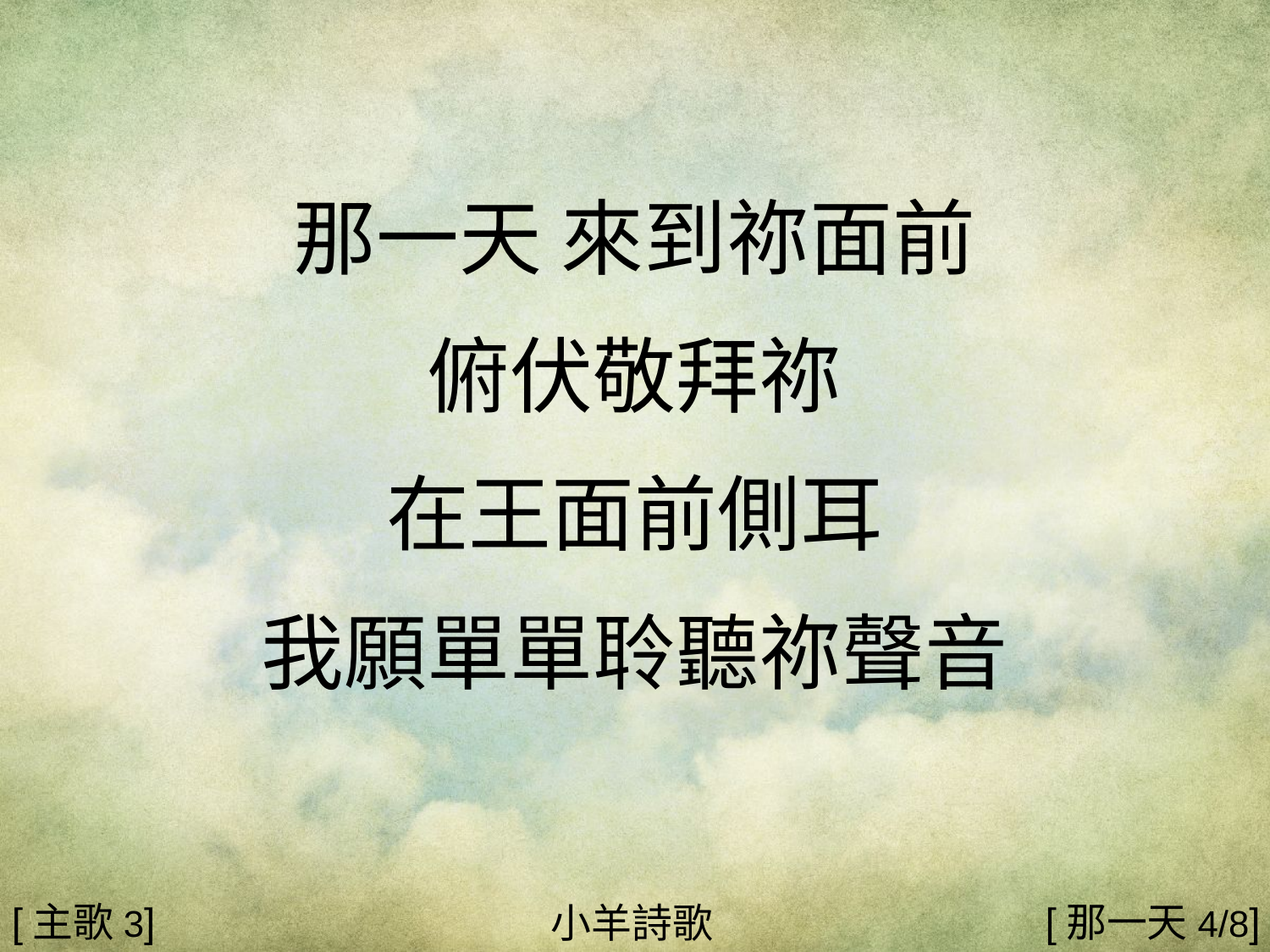

那一天 來到祢面前

俯伏敬拜祢

在王面前側耳

我願單單聆聽祢聲音
#

[主歌3]
[那一天4/8]
小羊詩歌